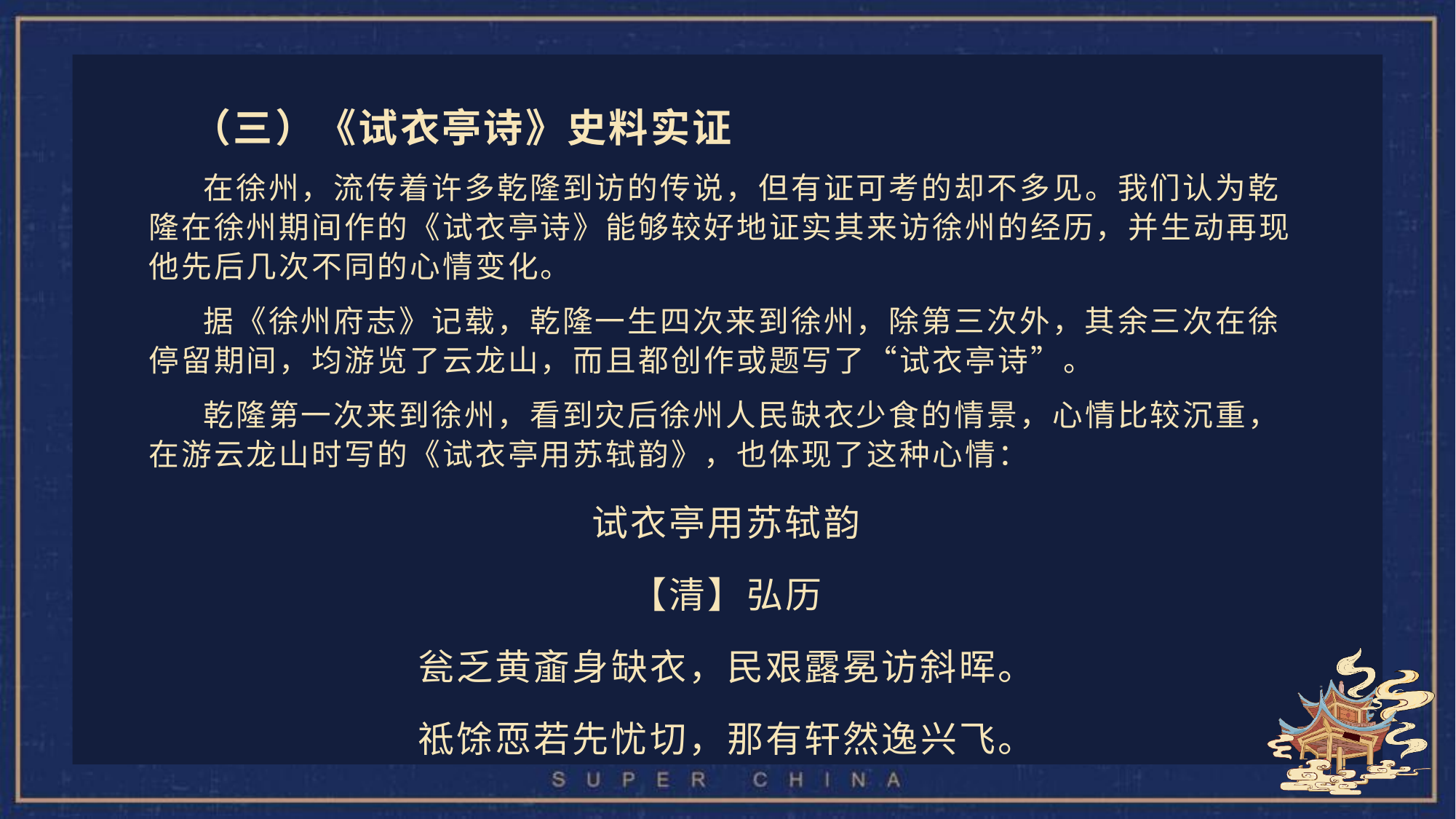

（三）《试衣亭诗》史料实证
在徐州，流传着许多乾隆到访的传说，但有证可考的却不多见。我们认为乾隆在徐州期间作的《试衣亭诗》能够较好地证实其来访徐州的经历，并生动再现他先后几次不同的心情变化。
据《徐州府志》记载，乾隆一生四次来到徐州，除第三次外，其余三次在徐停留期间，均游览了云龙山，而且都创作或题写了“试衣亭诗”。
乾隆第一次来到徐州，看到灾后徐州人民缺衣少食的情景，心情比较沉重，在游云龙山时写的《试衣亭用苏轼韵》，也体现了这种心情：
试衣亭用苏轼韵
【清】弘历
瓮乏黄齑身缺衣，民艰露冕访斜晖。
祗馀恧若先忧切，那有轩然逸兴飞。